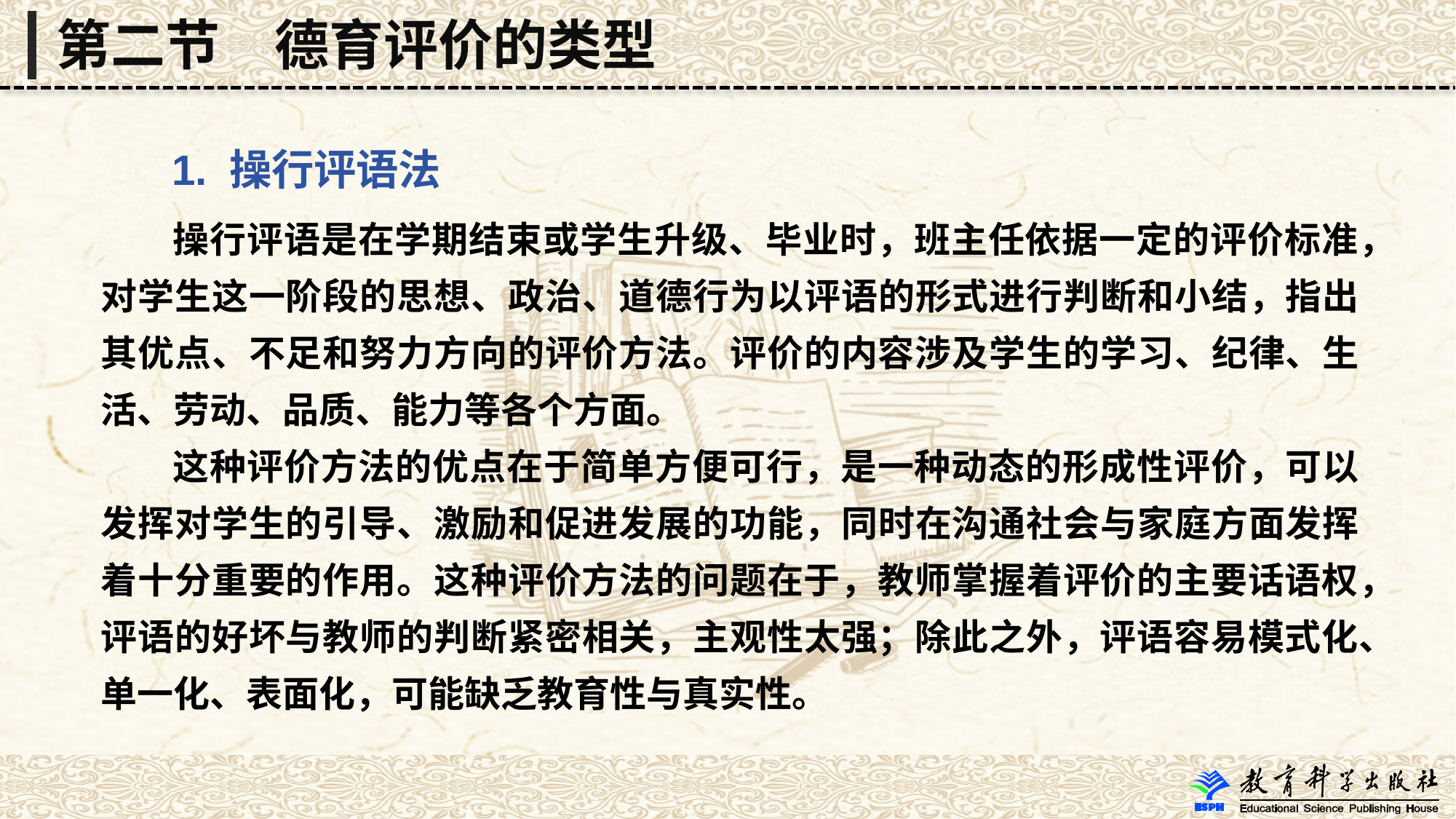

第二节　德育评价的类型
      1. 操行评语法

       操行评语是在学期结束或学生升级、毕业时，班主任依据一定的评价标准，对学生这一阶段的思想、政治、道德行为以评语的形式进行判断和小结，指出其优点、不足和努力方向的评价方法。评价的内容涉及学生的学习、纪律、生活、劳动、品质、能力等各个方面。
       这种评价方法的优点在于简单方便可行，是一种动态的形成性评价，可以发挥对学生的引导、激励和促进发展的功能，同时在沟通社会与家庭方面发挥着十分重要的作用。这种评价方法的问题在于，教师掌握着评价的主要话语权，评语的好坏与教师的判断紧密相关，主观性太强；除此之外，评语容易模式化、单一化、表面化，可能缺乏教育性与真实性。